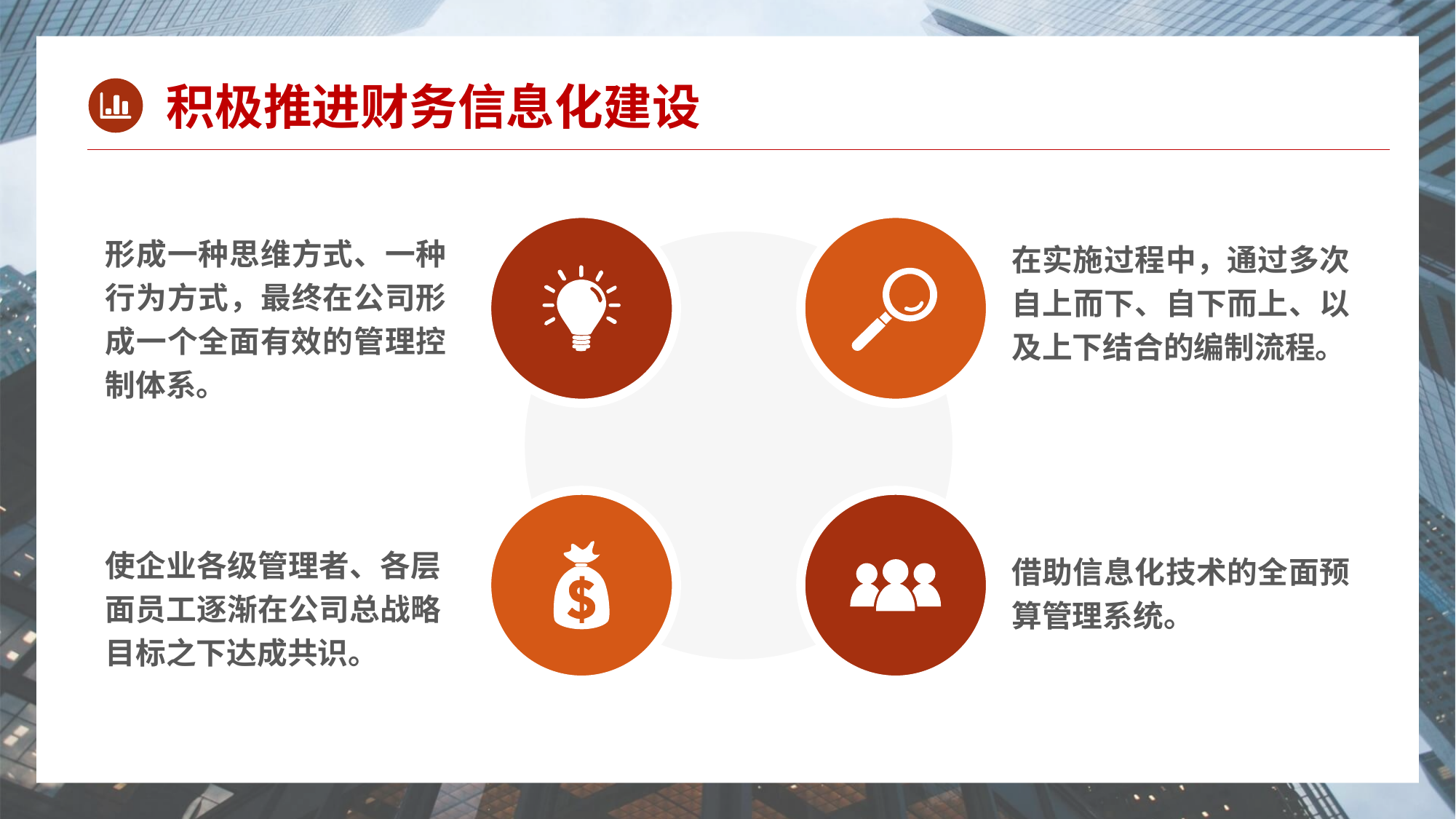

积极推进财务信息化建设

形成一种思维方式、一种行为方式，最终在公司形成一个全面有效的管理控制体系。

在实施过程中，通过多次自上而下、自下而上、以及上下结合的编制流程。

使企业各级管理者、各层面员工逐渐在公司总战略目标之下达成共识。
借助信息化技术的全面预算管理系统。